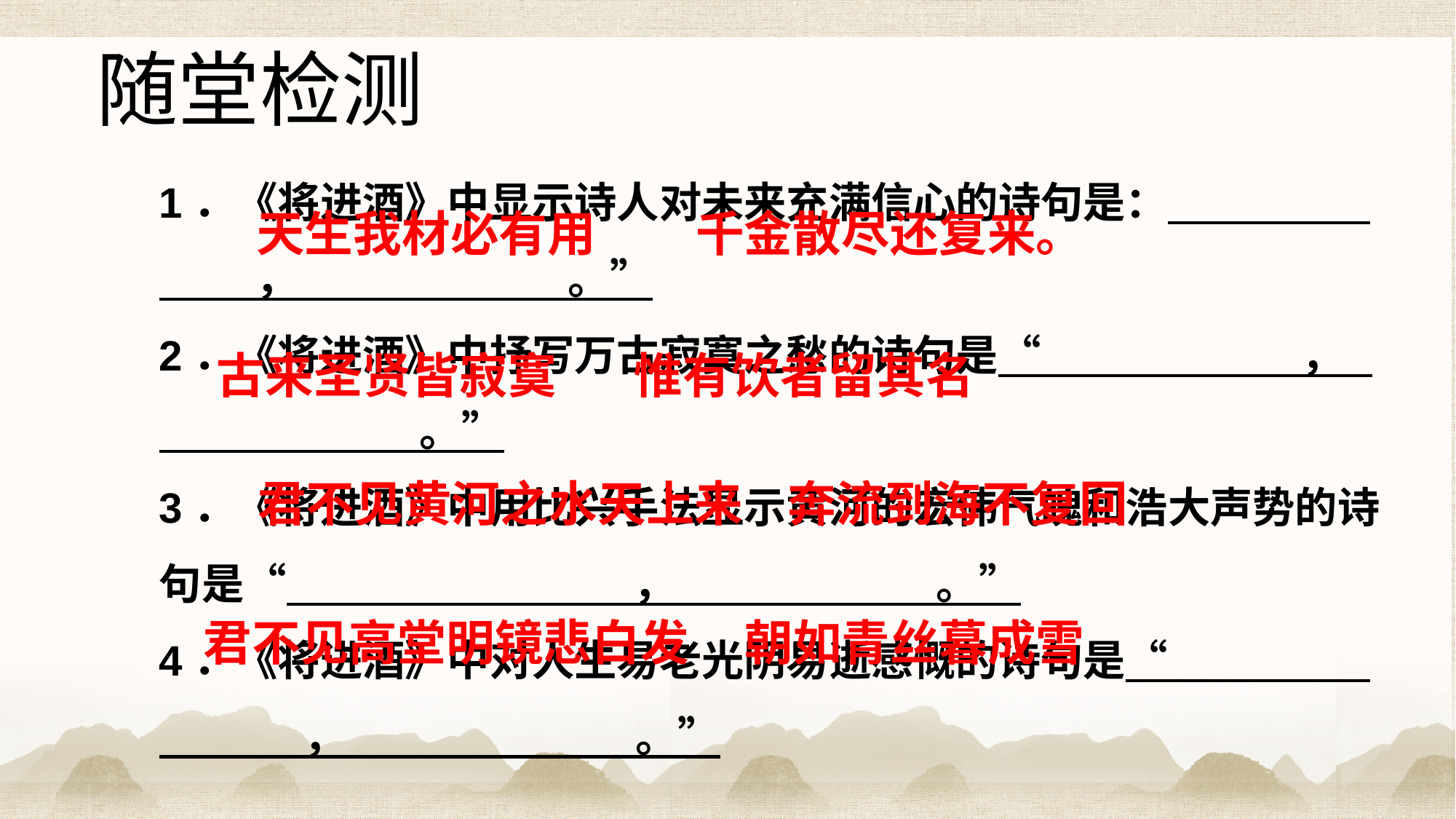

随堂检测
1．《将进酒》中显示诗人对未来充满信心的诗句是：                                ，                            。”
2．《将进酒》中抒写万古寂寞之愁的诗句是“                           ，                              。”
3．《将进酒》中用比兴手法显示黄河的宏伟气魄和浩大声势的诗句是“                                    ，                           。”
4．《将进酒》中对人生易老光阴易逝感慨的诗句是“                                     ，                              。”

  天生我材必有用         千金散尽还复来。
古来圣贤皆寂寞       惟有饮者留其名
君不见黄河之水天上来    奔流到海不复回
君不见高堂明镜悲白发     朝如青丝暮成雪